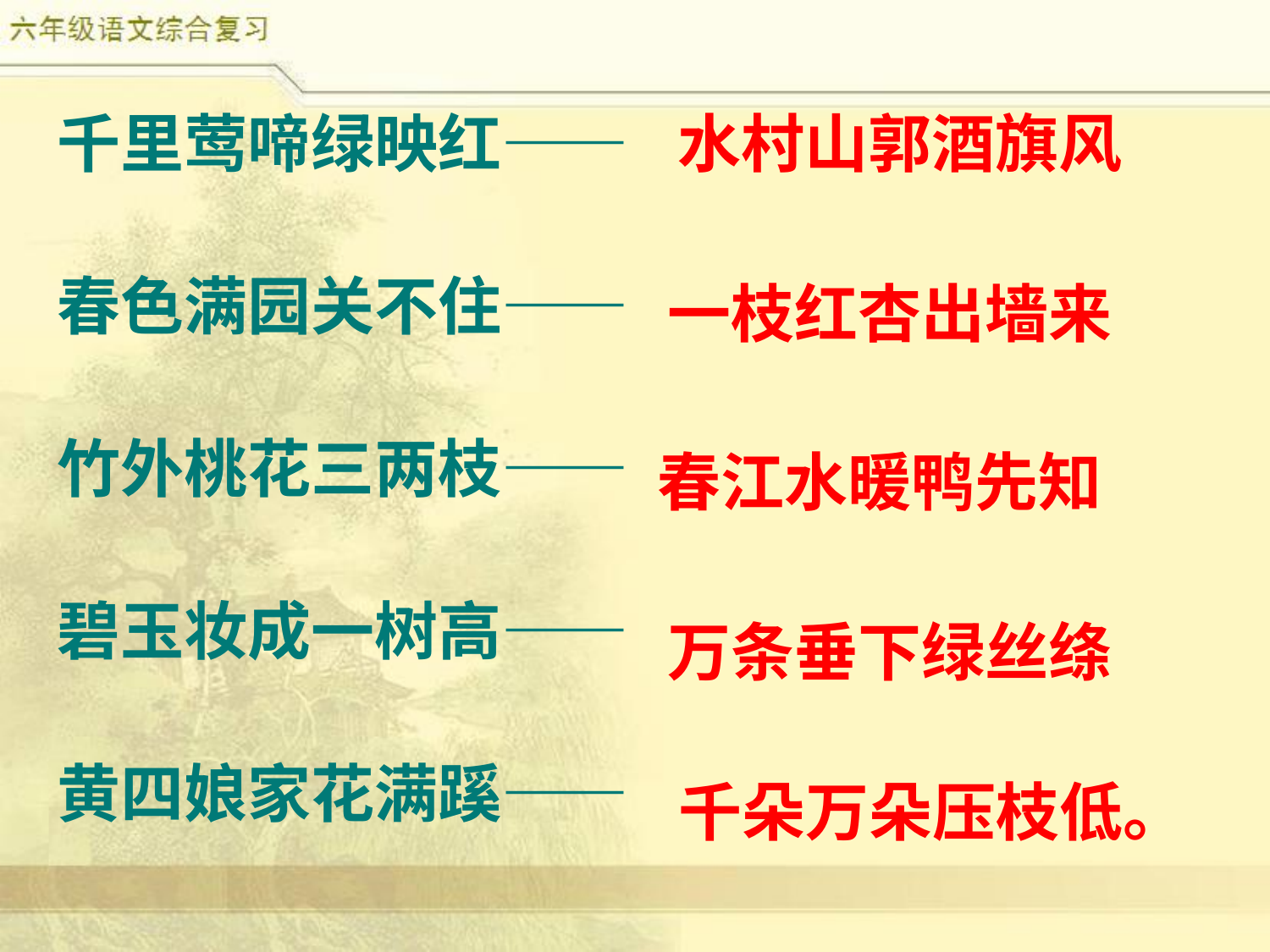

水村山郭酒旗风
千里莺啼绿映红——

春色满园关不住——

竹外桃花三两枝——

碧玉妆成一树高——

黄四娘家花满蹊——
一枝红杏出墙来
春江水暖鸭先知
万条垂下绿丝绦
千朵万朵压枝低。